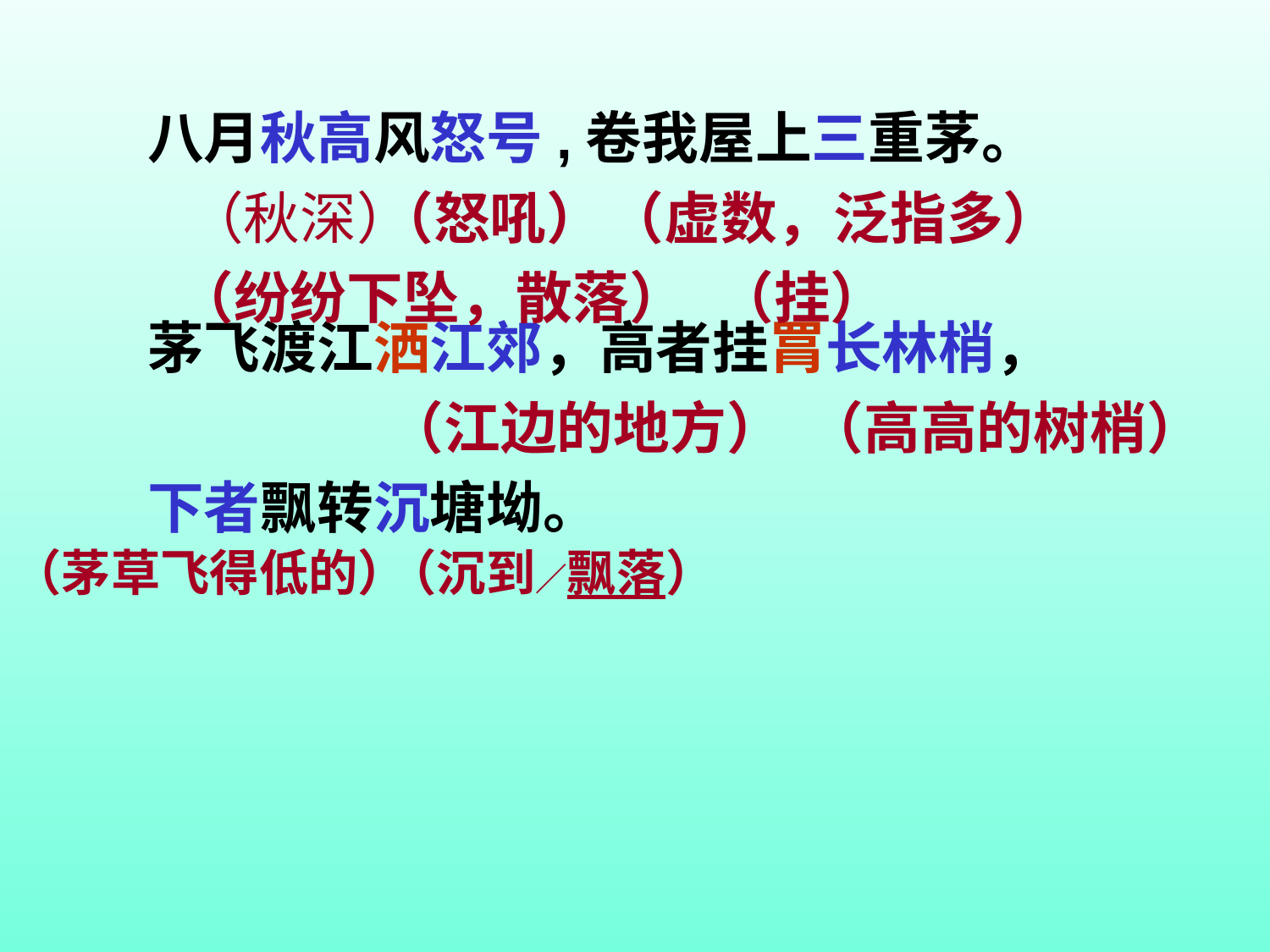

八月秋高风怒号,卷我屋上三重茅。
（秋深）
（怒吼）
（虚数，泛指多）
（纷纷下坠，散落）
（挂）
茅飞渡江洒江郊，高者挂罥长林梢，
（江边的地方）
（高高的树梢）
下者飘转沉塘坳。
（茅草飞得低的）
（沉到∕飘落）